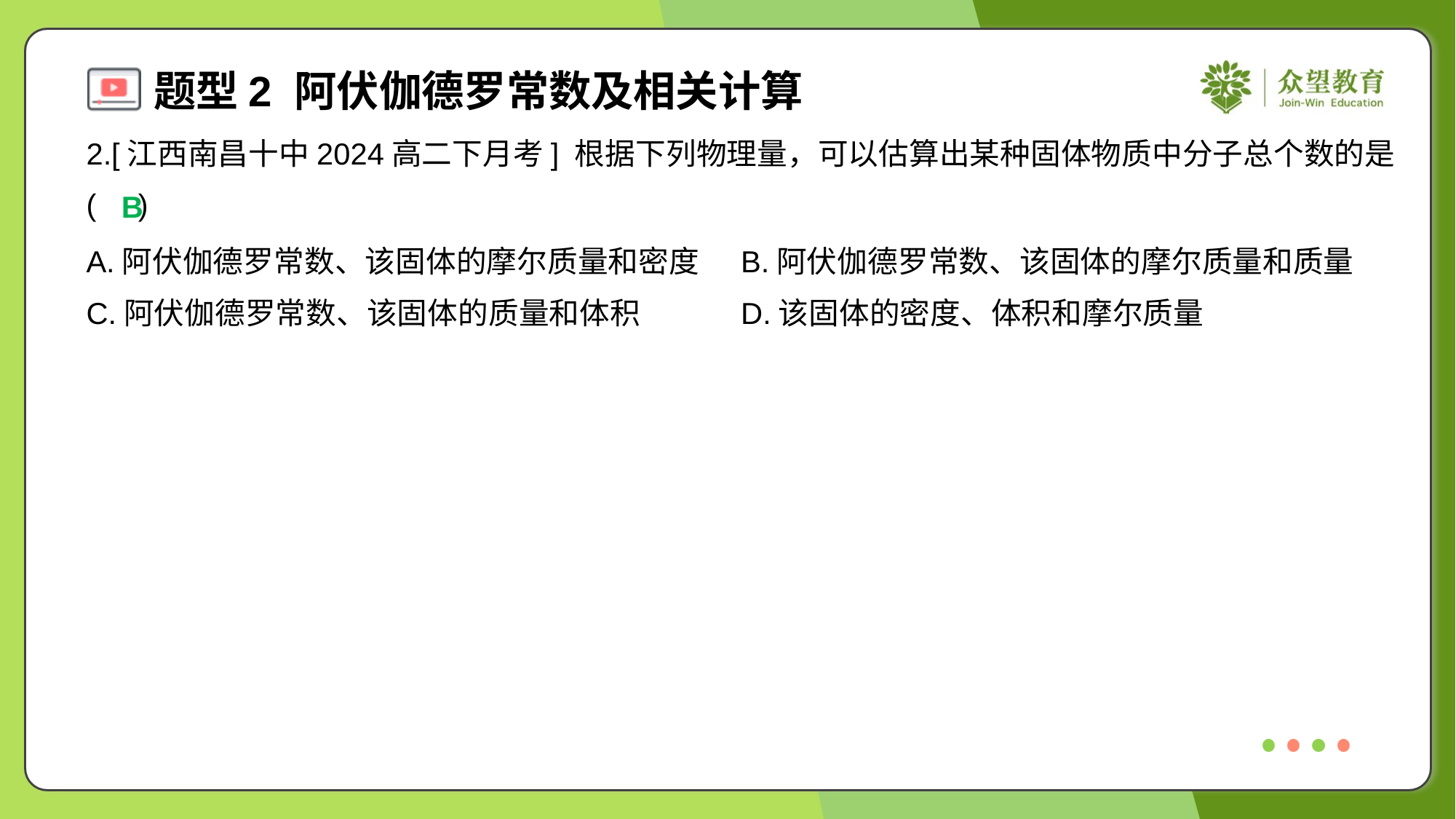

2.[江西南昌十中2024高二下月考] 根据下列物理量，可以估算出某种固体物质中分子总个数的是
(     )
B
A.阿伏伽德罗常数、该固体的摩尔质量和密度	B.阿伏伽德罗常数、该固体的摩尔质量和质量
C.阿伏伽德罗常数、该固体的质量和体积	D.该固体的密度、体积和摩尔质量